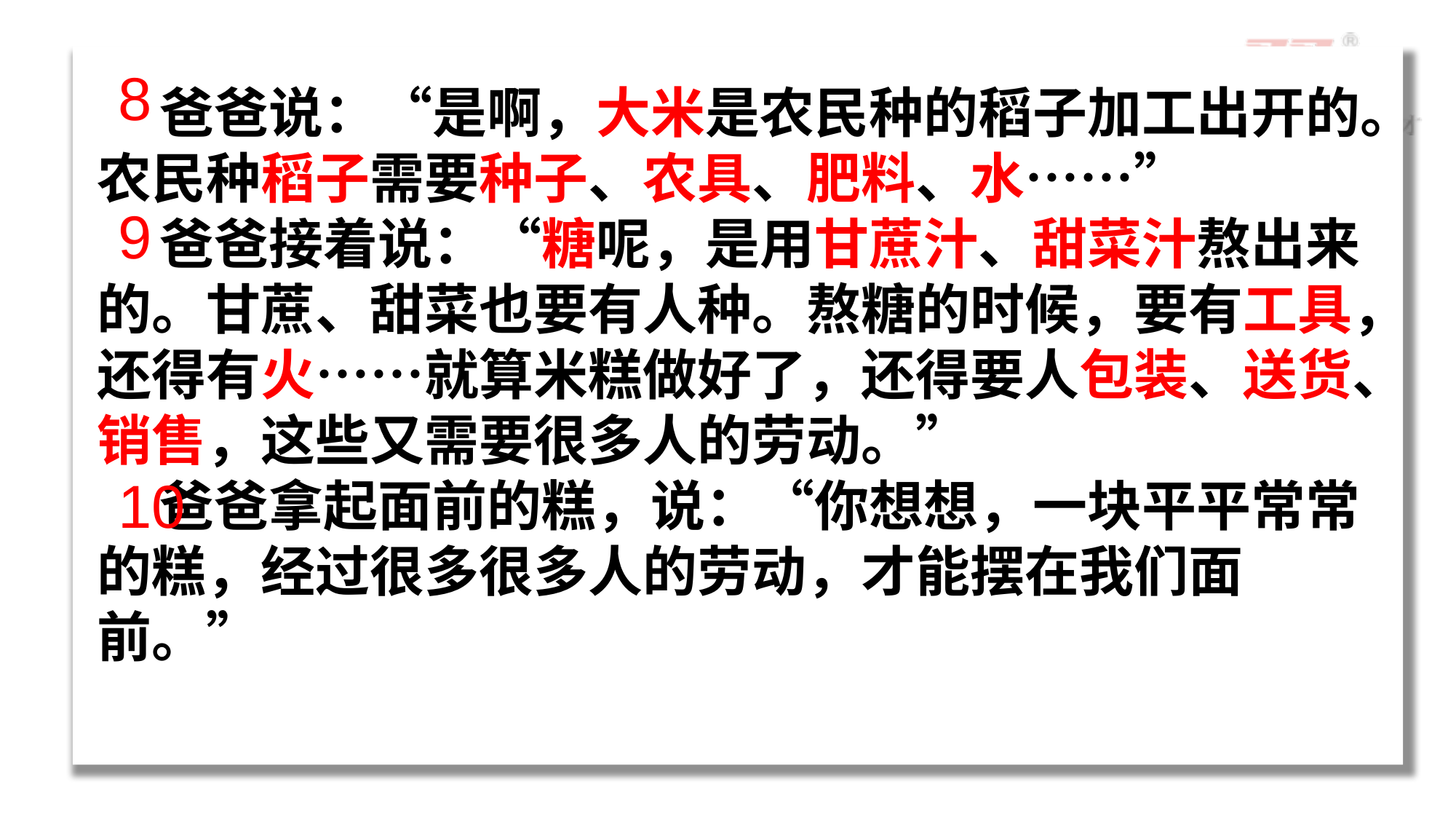

8

9

10
    爸爸说：“是啊，大米是农民种的稻子加工出开的。农民种稻子需要种子、农具、肥料、水……”
    爸爸接着说：“糖呢，是用甘蔗汁、甜菜汁熬出来的。甘蔗、甜菜也要有人种。熬糖的时候，要有工具，还得有火……就算米糕做好了，还得要人包装、送货、销售，这些又需要很多人的劳动。”
    爸爸拿起面前的糕，说：“你想想，一块平平常常的糕，经过很多很多人的劳动，才能摆在我们面前。”